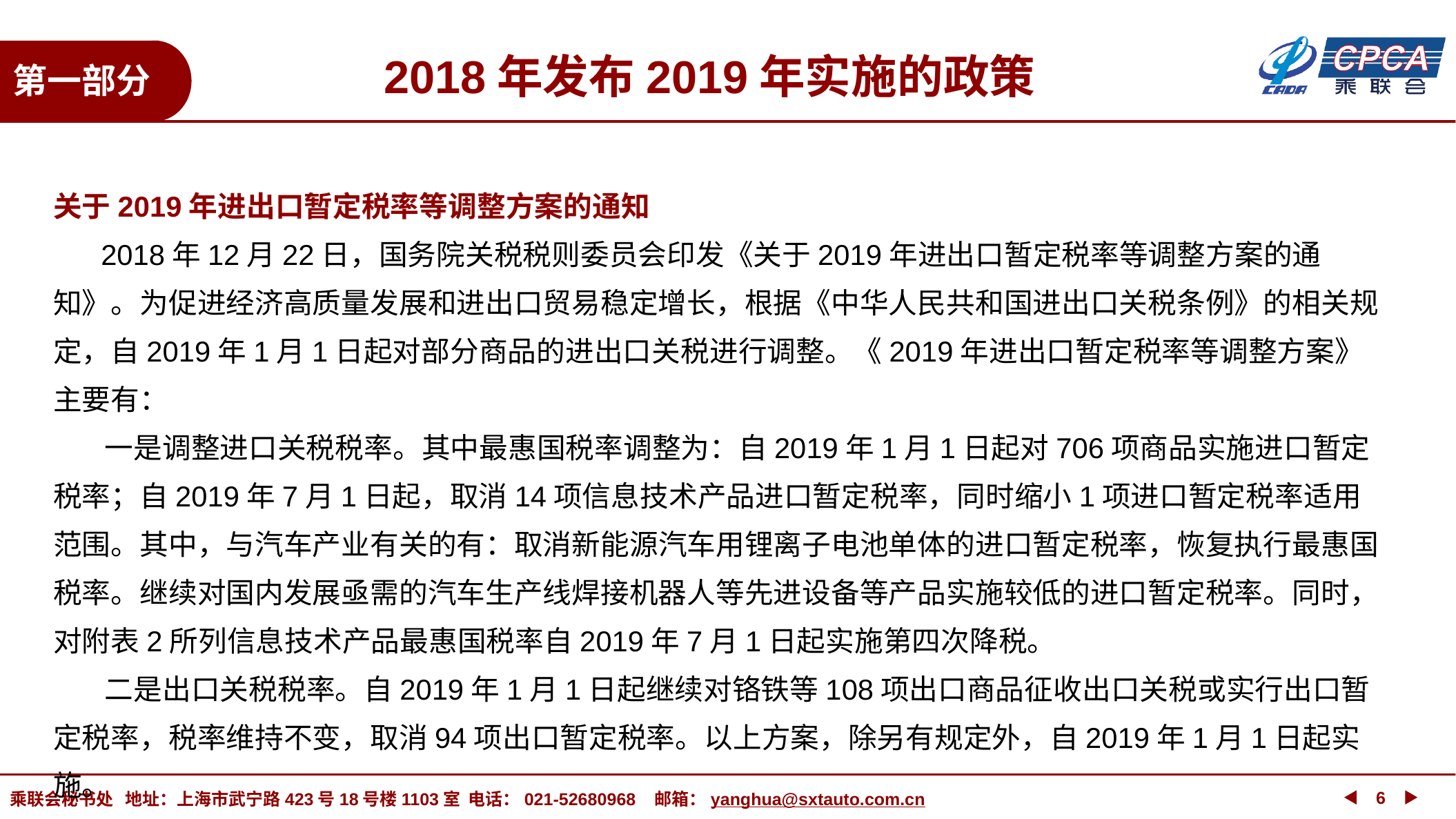

2018年发布2019年实施的政策
第一部分
关于2019年进出口暂定税率等调整方案的通知
      2018年12月22日，国务院关税税则委员会印发《关于2019年进出口暂定税率等调整方案的通知》。为促进经济高质量发展和进出口贸易稳定增长，根据《中华人民共和国进出口关税条例》的相关规定，自2019年1月1日起对部分商品的进出口关税进行调整。《2019年进出口暂定税率等调整方案》主要有：
       一是调整进口关税税率。其中最惠国税率调整为：自2019年1月1日起对706项商品实施进口暂定税率；自2019年7月1日起，取消14项信息技术产品进口暂定税率，同时缩小1项进口暂定税率适用范围。其中，与汽车产业有关的有：取消新能源汽车用锂离子电池单体的进口暂定税率，恢复执行最惠国税率。继续对国内发展亟需的汽车生产线焊接机器人等先进设备等产品实施较低的进口暂定税率。同时，对附表2所列信息技术产品最惠国税率自2019年7月1日起实施第四次降税。
       二是出口关税税率。自2019年1月1日起继续对铬铁等108项出口商品征收出口关税或实行出口暂定税率，税率维持不变，取消94项出口暂定税率。以上方案，除另有规定外，自2019年1月1日起实施。